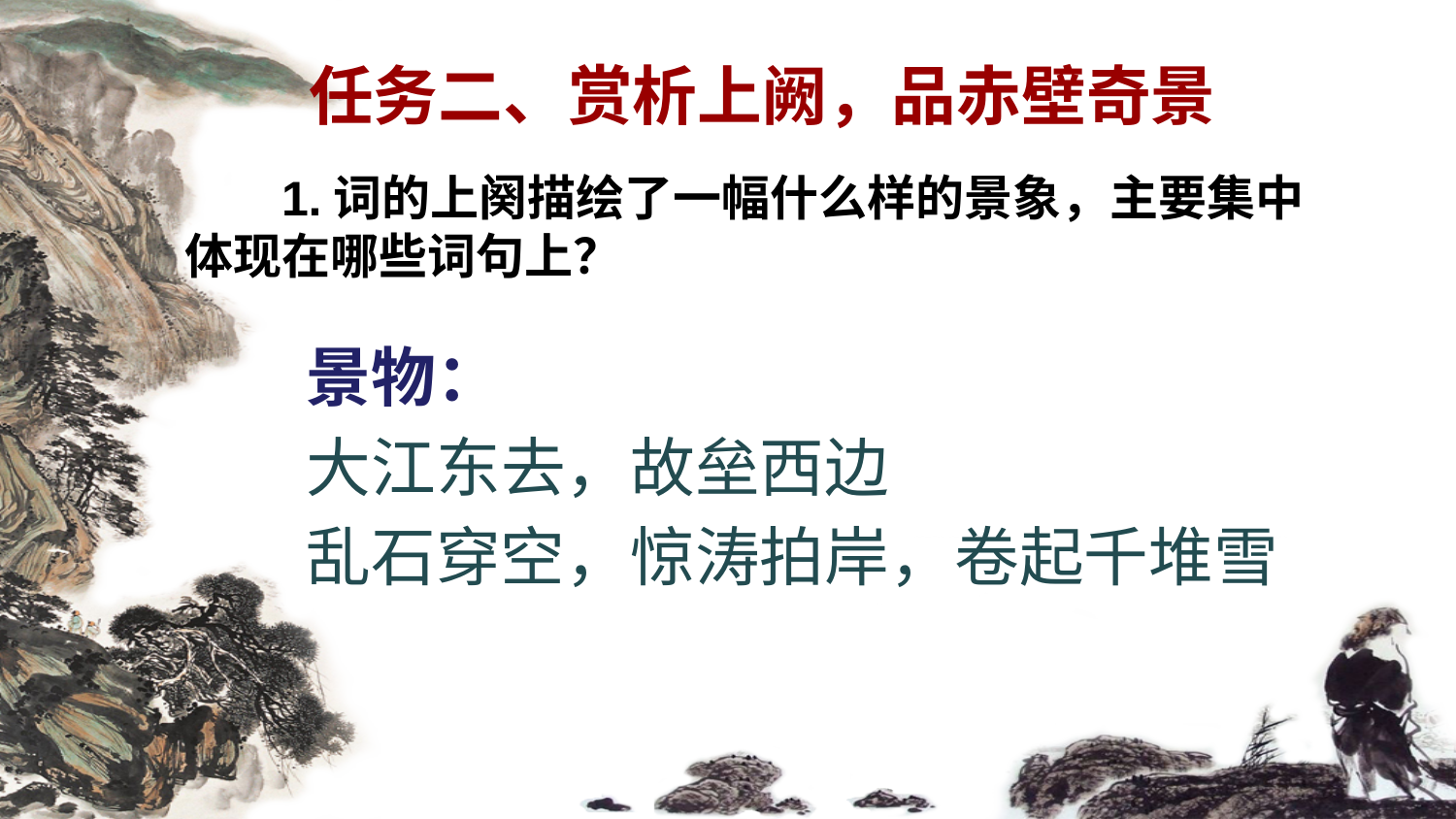

# 任务二、赏析上阙，品赤壁奇景
1.词的上阕描绘了一幅什么样的景象，主要集中体现在哪些词句上？
景物：
大江东去，故垒西边
乱石穿空，惊涛拍岸，卷起千堆雪